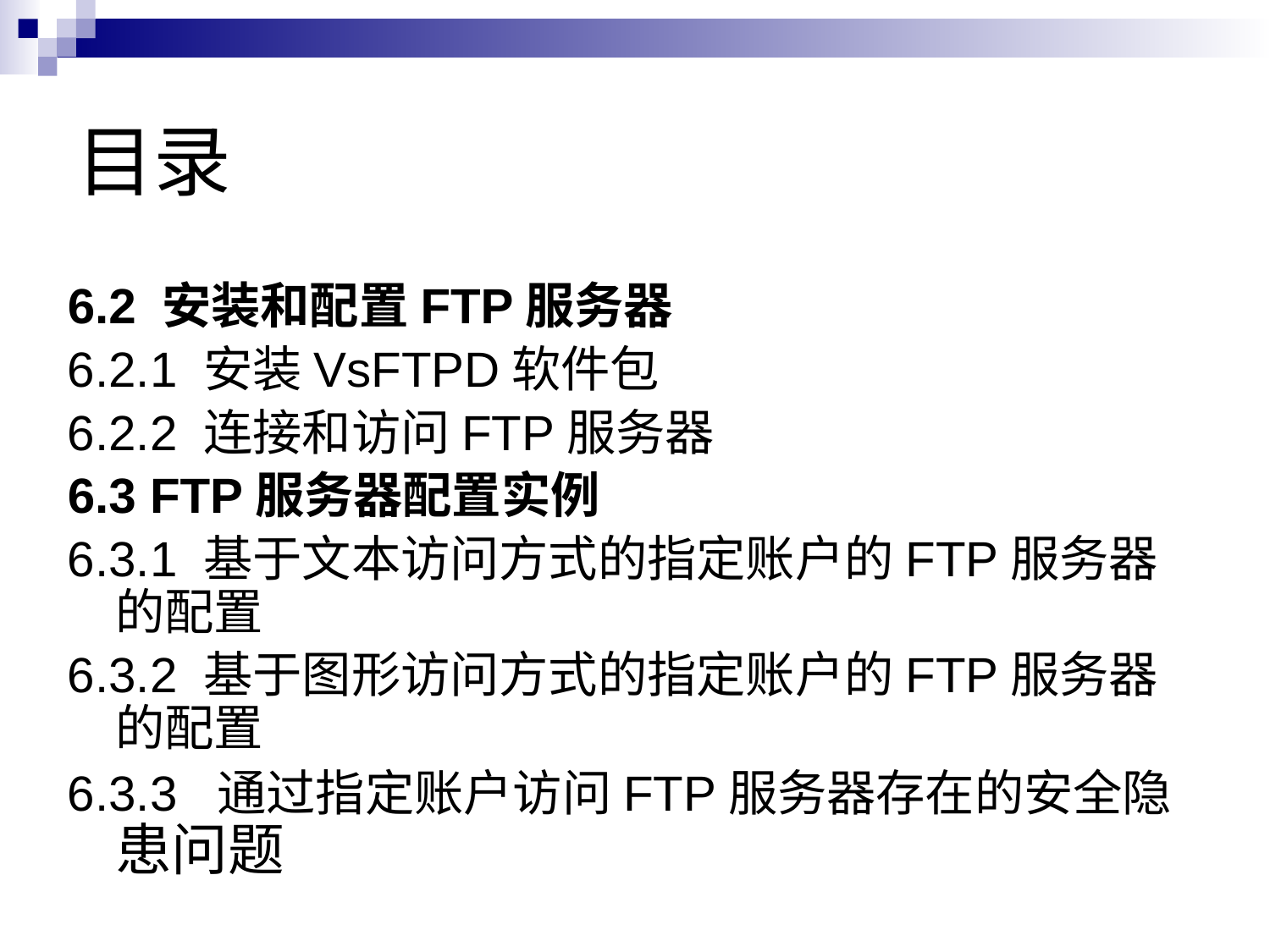

# 目录
6.2 安装和配置FTP服务器
6.2.1 安装VsFTPD软件包
6.2.2 连接和访问FTP服务器
6.3 FTP服务器配置实例
6.3.1 基于文本访问方式的指定账户的FTP服务器的配置
6.3.2 基于图形访问方式的指定账户的FTP服务器的配置
6.3.3  通过指定账户访问FTP服务器存在的安全隐患问题